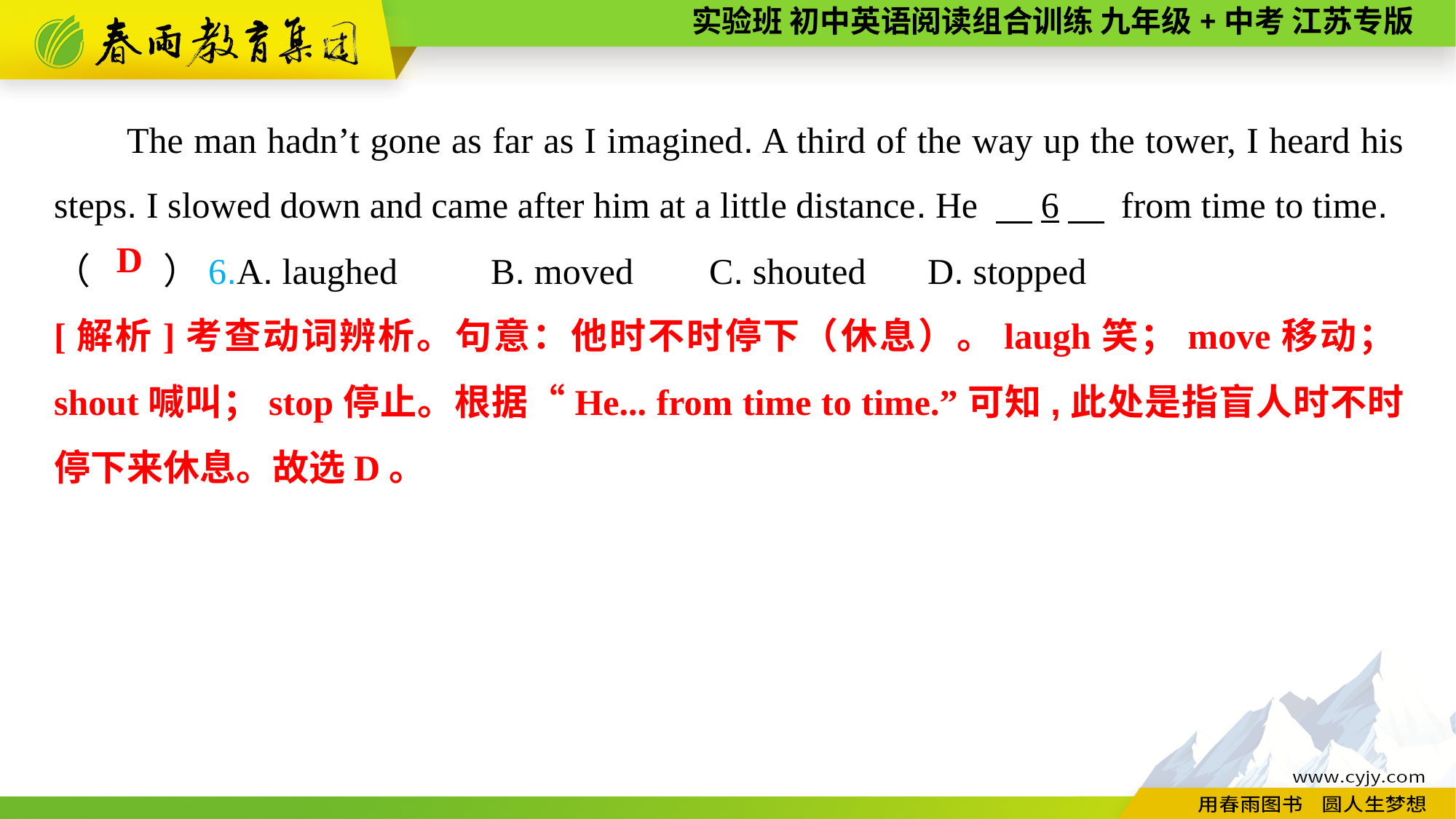

The man hadn’t gone as far as I imagined. A third of the way up the tower, I heard his steps. I slowed down and came after him at a little distance. He 　6　 from time to time.
（　　）6.A. laughed	B. moved	C. shouted	D. stopped
D
[解析]考查动词辨析。句意：他时不时停下（休息）。laugh笑；move移动；shout喊叫；stop停止。根据“He... from time to time.”可知,此处是指盲人时不时停下来休息。故选D。